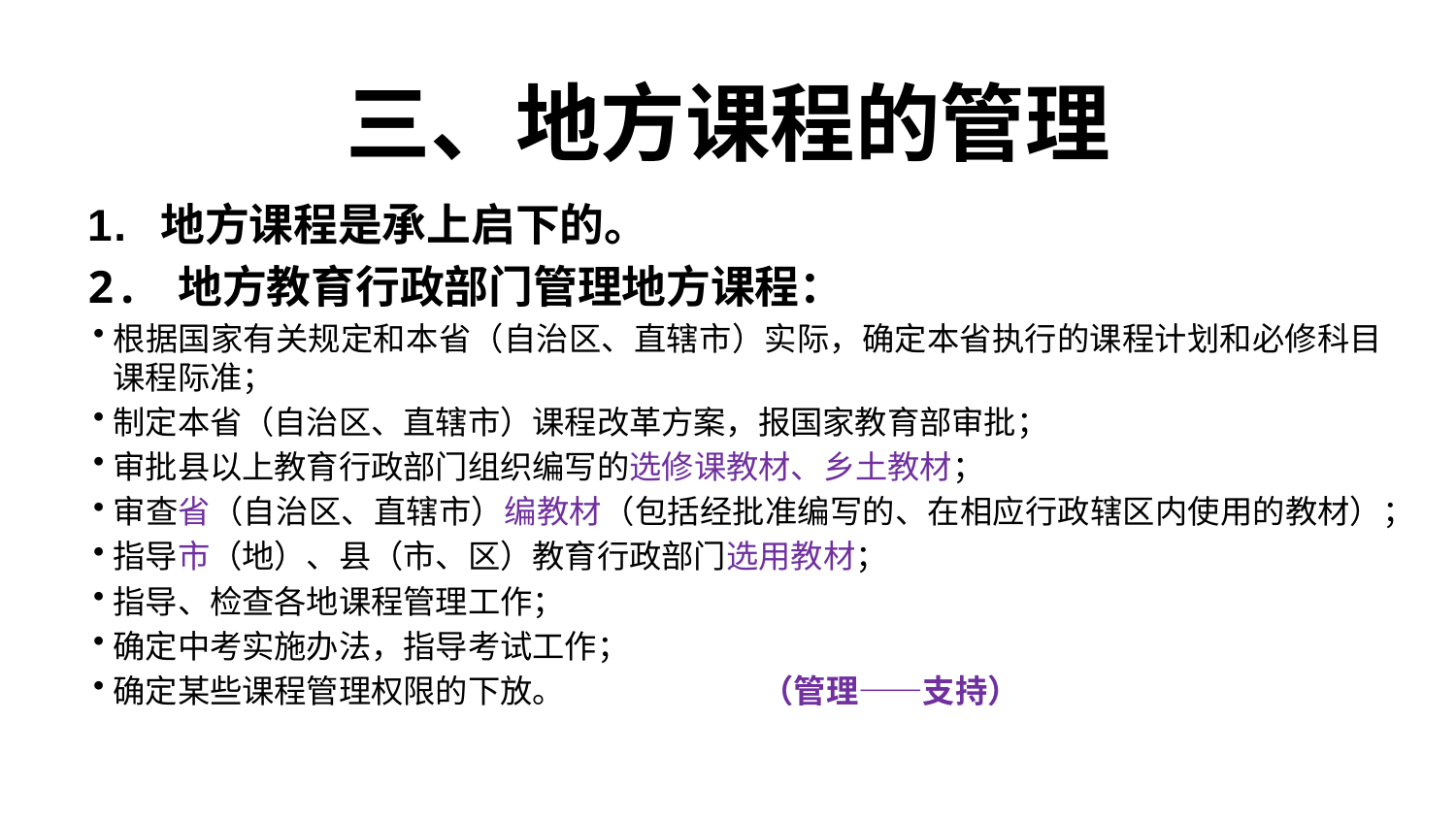

# 三、地方课程的管理
地方课程是承上启下的。
2. 地方教育行政部门管理地方课程：
根据国家有关规定和本省（自治区、直辖市）实际，确定本省执行的课程计划和必修科目课程际准；
制定本省（自治区、直辖市）课程改革方案，报国家教育部审批；
审批县以上教育行政部门组织编写的选修课教材、乡土教材；
审查省（自治区、直辖市）编教材（包括经批准编写的、在相应行政辖区内使用的教材）；
指导市（地）、县（市、区）教育行政部门选用教材；
指导、检查各地课程管理工作；
确定中考实施办法，指导考试工作；
确定某些课程管理权限的下放。                           （管理——支持）